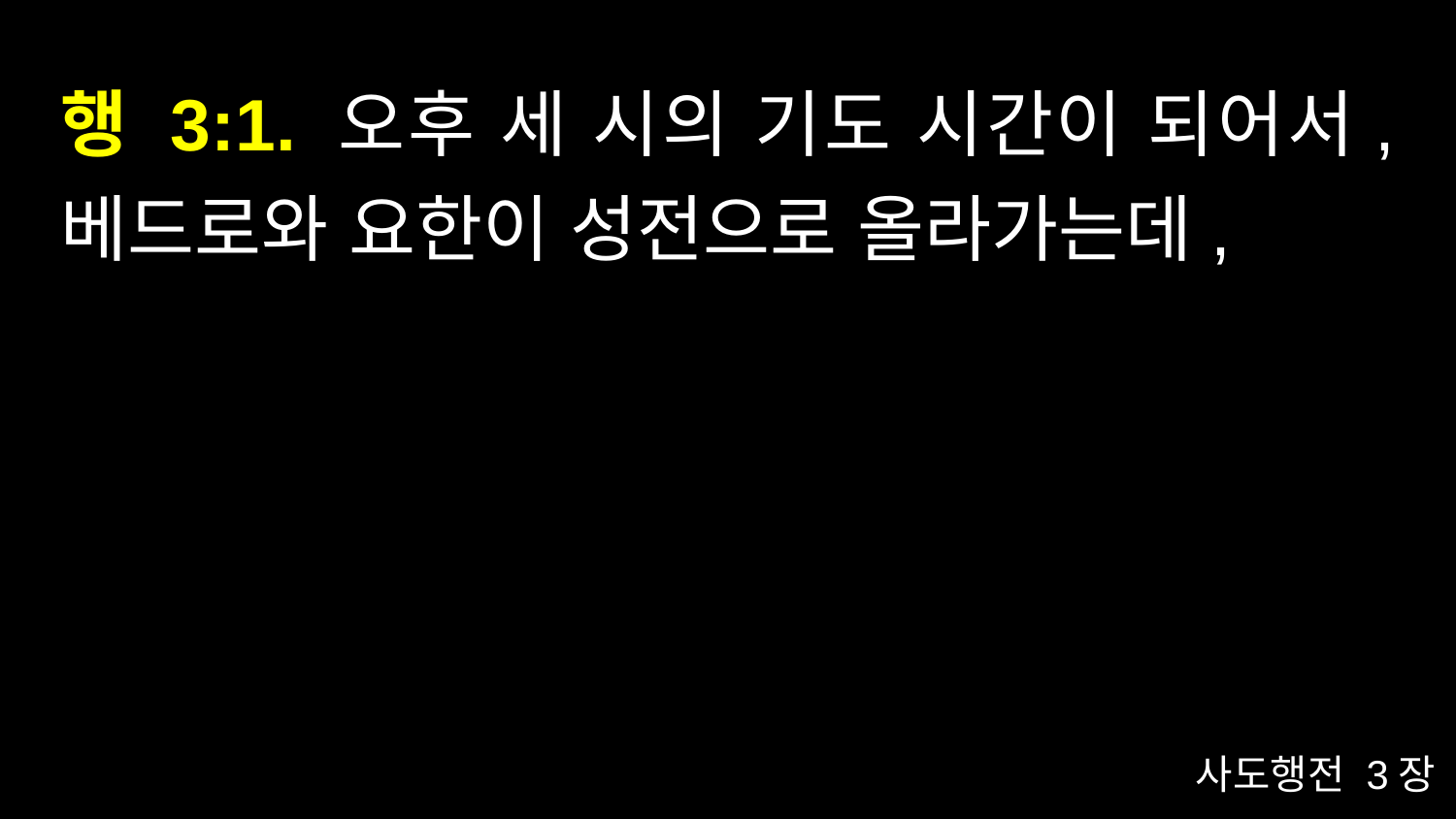

# 행 3:1. 오후 세 시의 기도 시간이 되어서, 베드로와 요한이 성전으로 올라가는데,
사도행전 3장